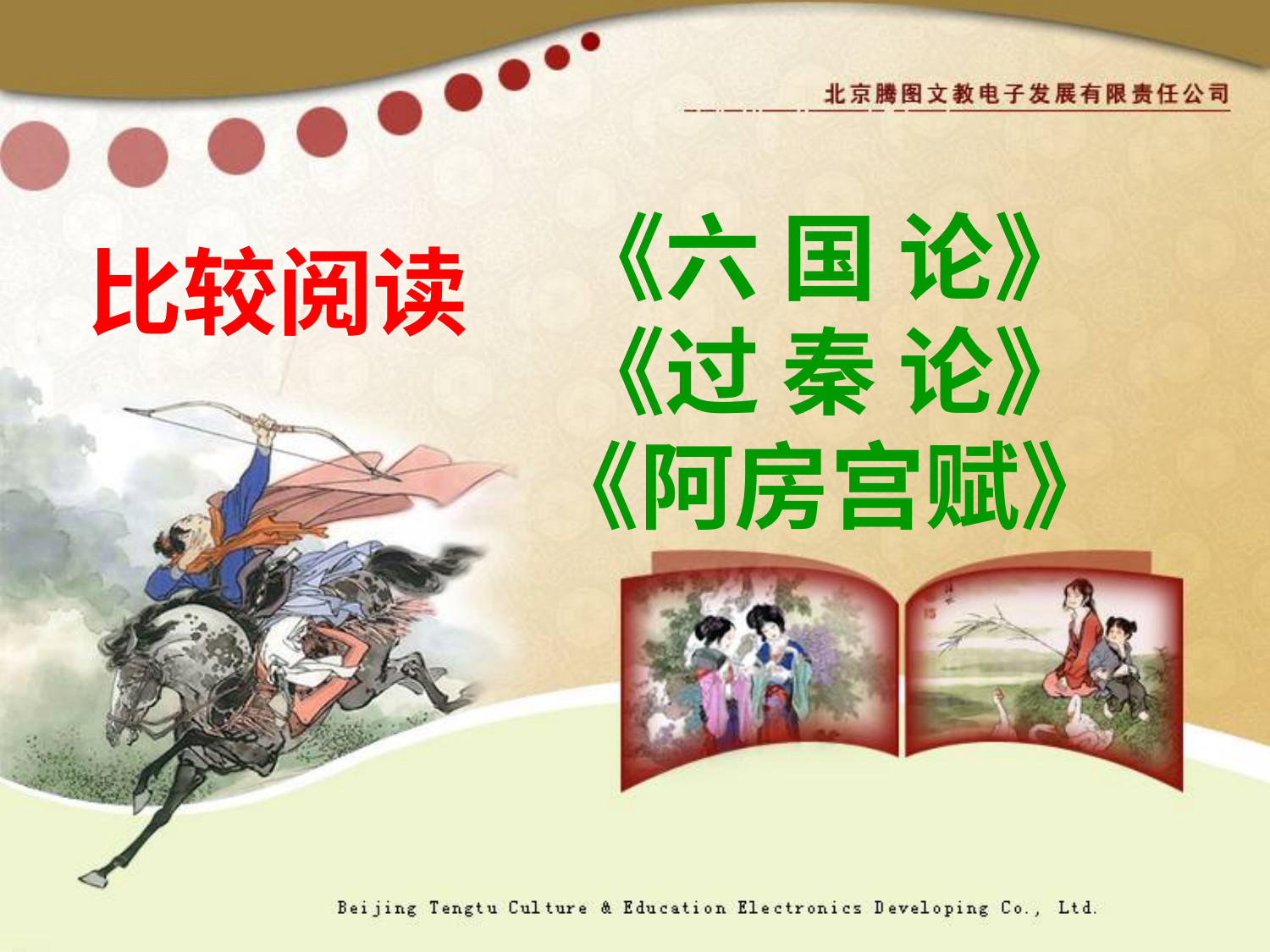

# 《六 国 论》 《过 秦 论》 《阿房宫赋》
比较阅读